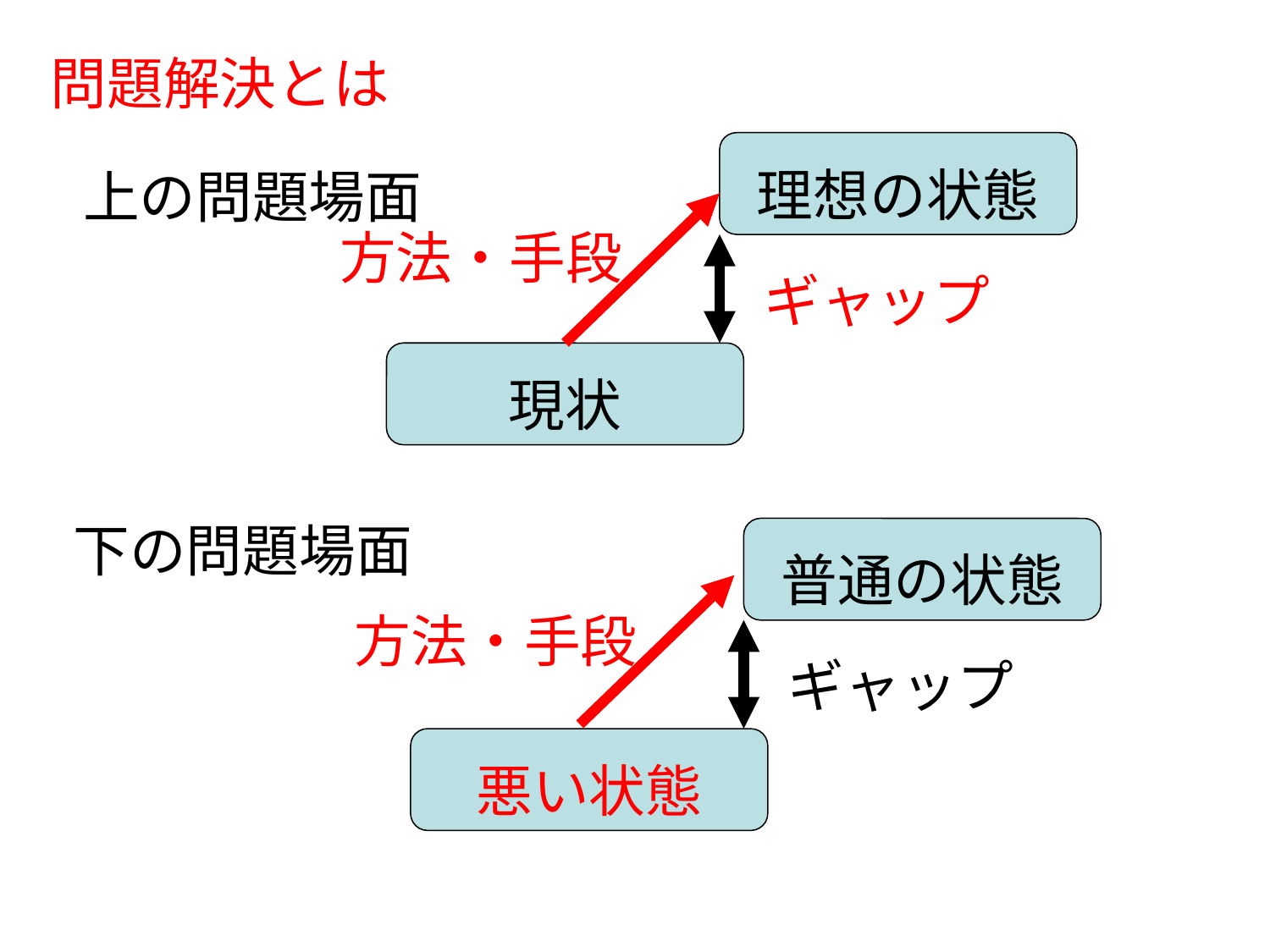

問題解決とは

理想の状態
上の問題場面
方法・手段
ギャップ

現状
下の問題場面

普通の状態
方法・手段
ギャップ

悪い状態